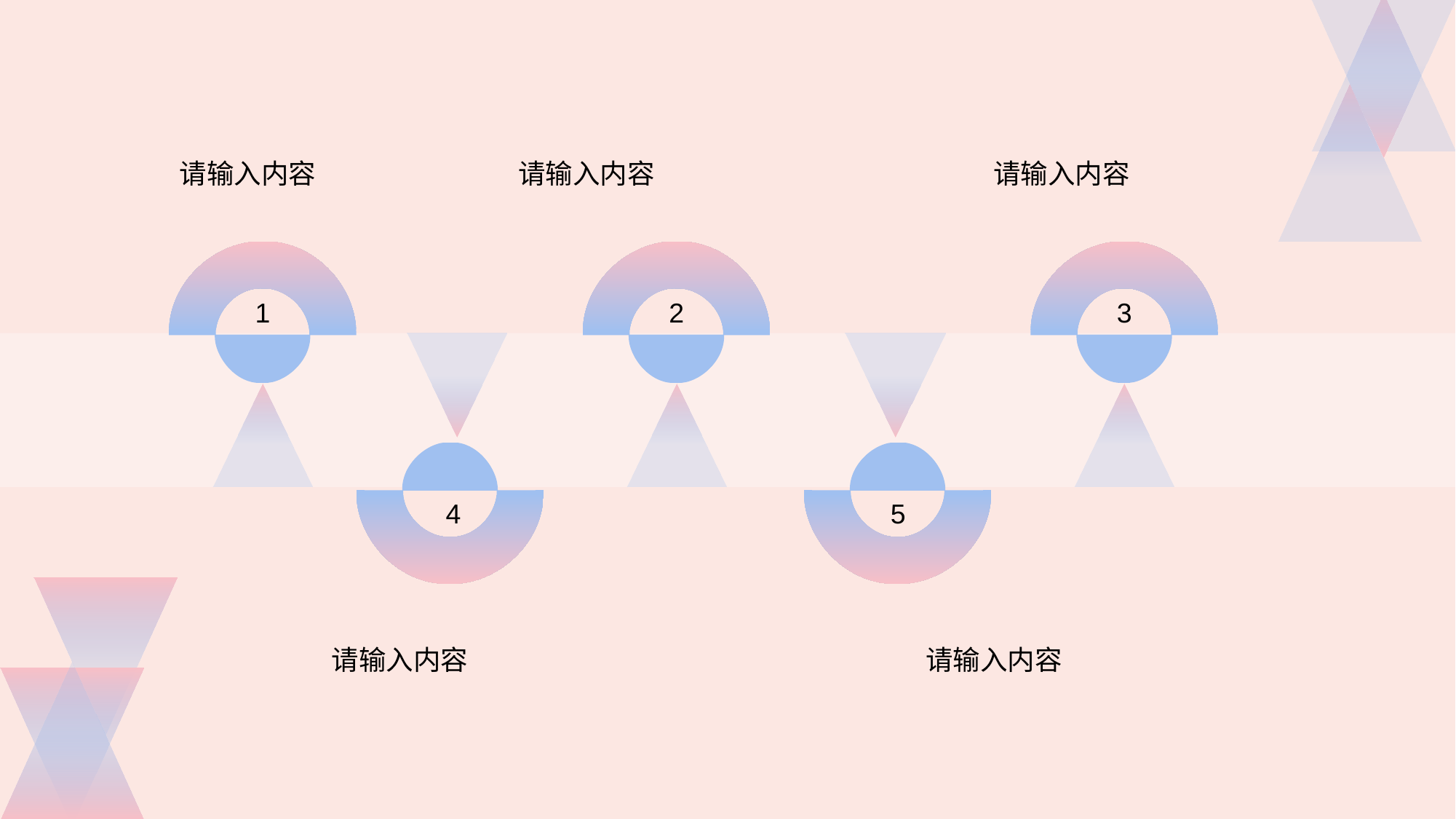

请输入内容
请输入内容
请输入内容
1
2
3

4
5

请输入内容
请输入内容